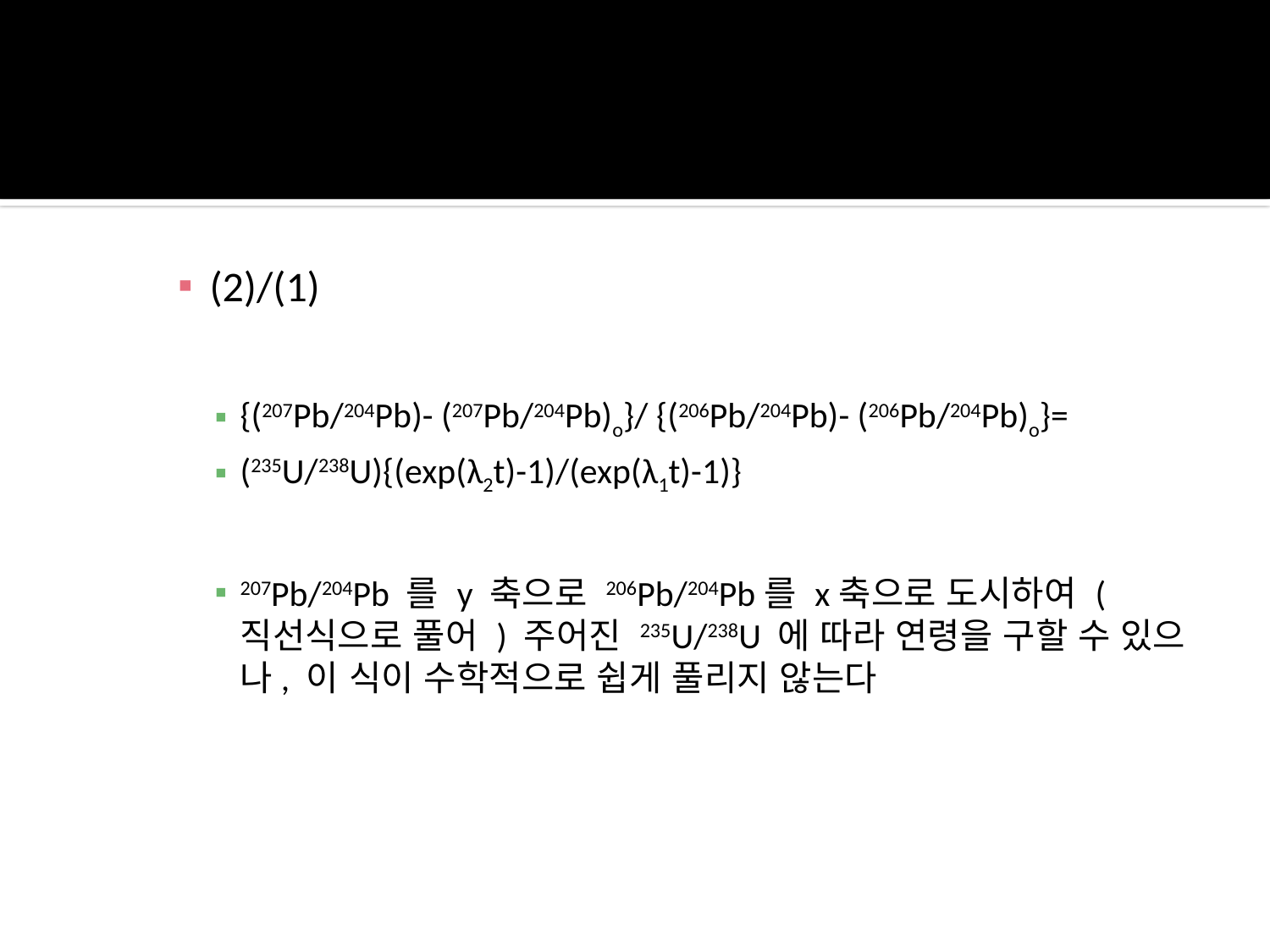

(2)/(1)

{(207Pb/204Pb)- (207Pb/204Pb)o}/ {(206Pb/204Pb)- (206Pb/204Pb)o}=
(235U/238U){(exp(λ2t)-1)/(exp(λ1t)-1)}

207Pb/204Pb 를 y 축으로 206Pb/204Pb를 x축으로 도시하여 (직선식으로 풀어 ) 주어진 235U/238U 에 따라 연령을 구할 수 있으나, 이 식이 수학적으로 쉽게 풀리지 않는다